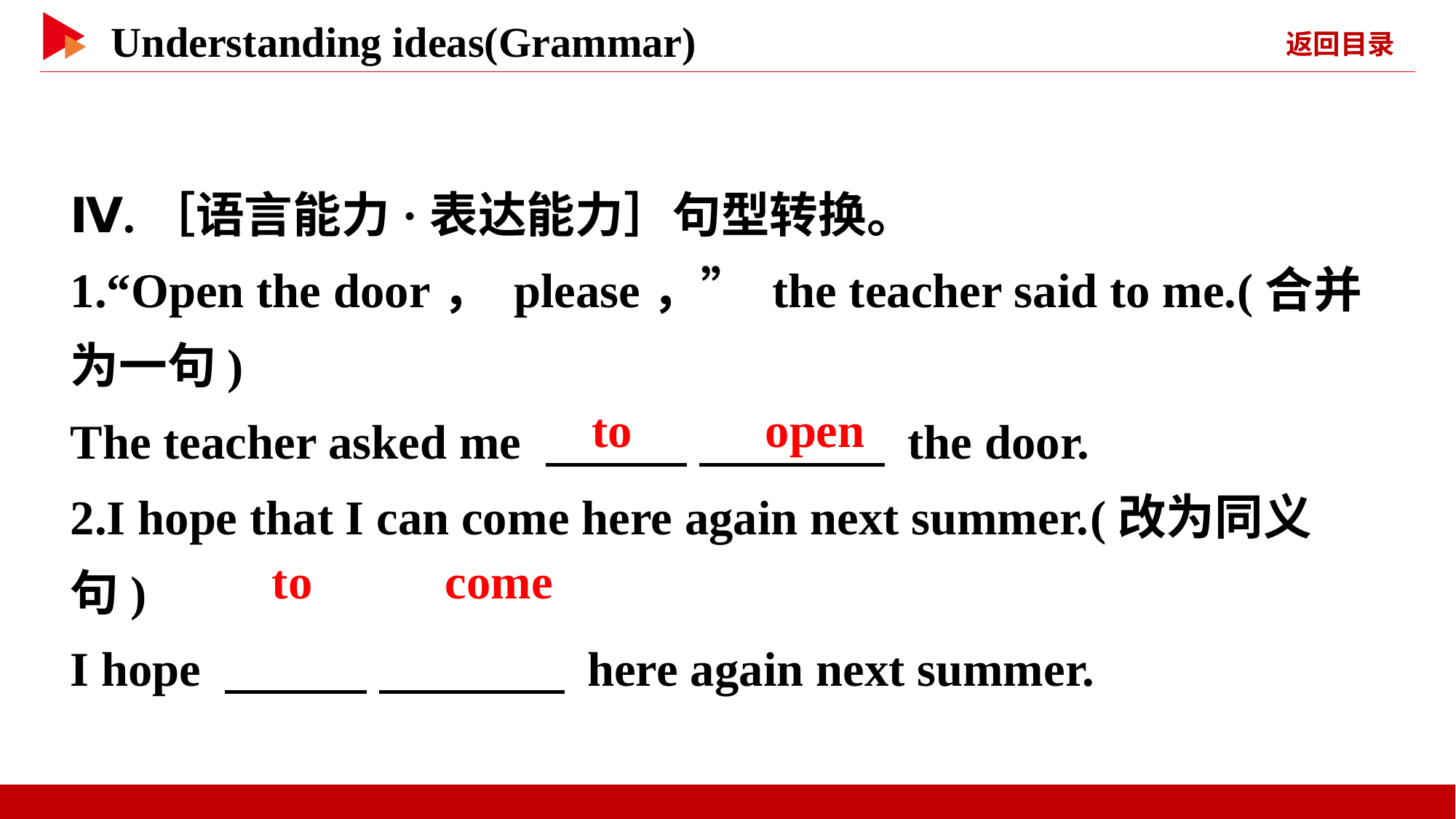

Ⅳ.［语言能力·表达能力］句型转换。
1.“Open the door， please，” the teacher said to me.(合并为一句)
The teacher asked me 　    　 　        　 the door.
2.I hope that I can come here again next summer.(改为同义句)
I hope 　    　 　        　 here again next summer.
　to　 　open
　to　 　come